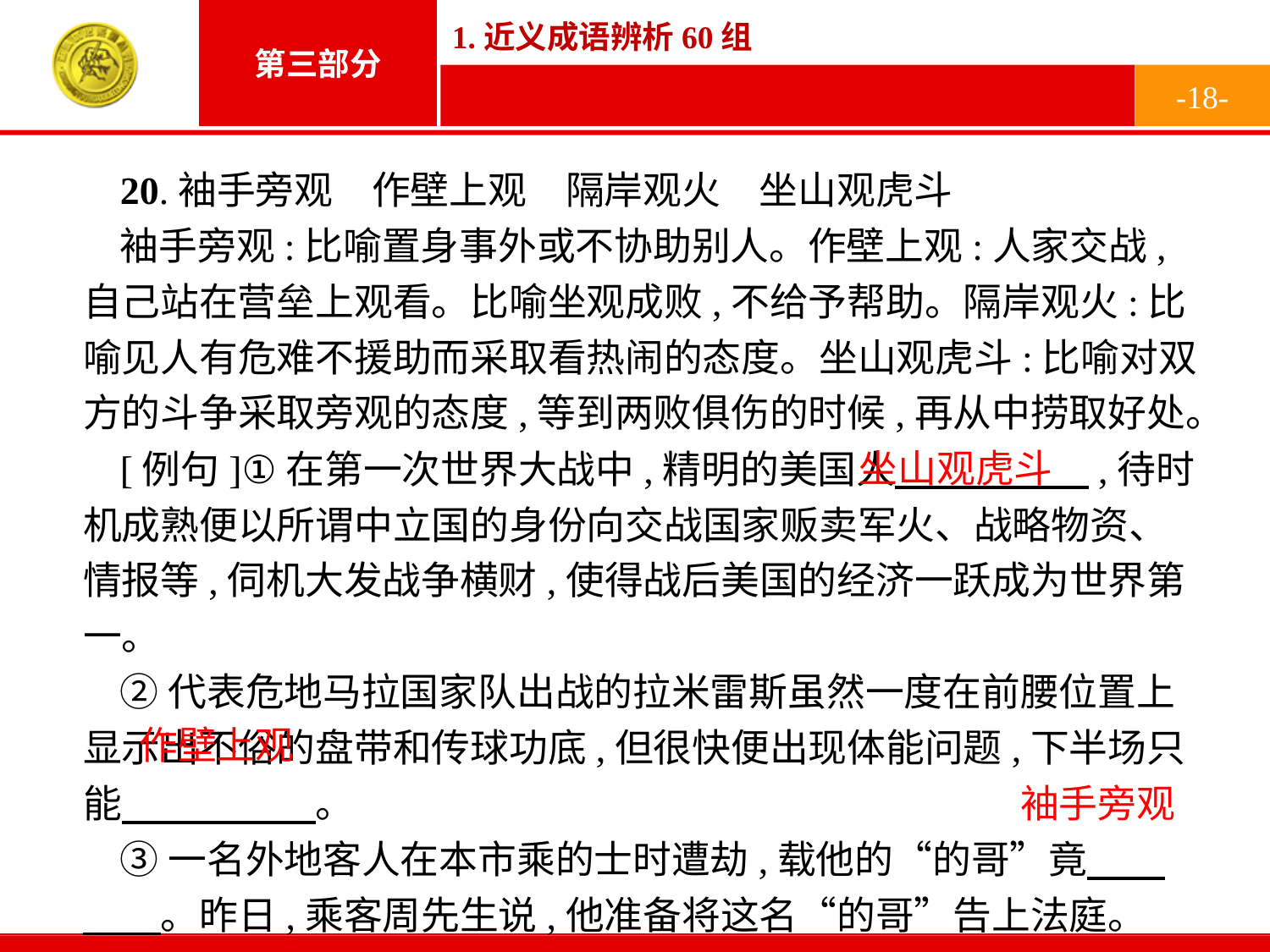

-18-
20.袖手旁观　作壁上观　隔岸观火　坐山观虎斗
袖手旁观:比喻置身事外或不协助别人。作壁上观:人家交战,自己站在营垒上观看。比喻坐观成败,不给予帮助。隔岸观火:比喻见人有危难不援助而采取看热闹的态度。坐山观虎斗:比喻对双方的斗争采取旁观的态度,等到两败俱伤的时候,再从中捞取好处。
[例句]①在第一次世界大战中,精明的美国人　　　　　,待时机成熟便以所谓中立国的身份向交战国家贩卖军火、战略物资、情报等,伺机大发战争横财,使得战后美国的经济一跃成为世界第一。
②代表危地马拉国家队出战的拉米雷斯虽然一度在前腰位置上显示出不俗的盘带和传球功底,但很快便出现体能问题,下半场只能　　　　　。
③一名外地客人在本市乘的士时遭劫,载他的“的哥”竟　　　　。昨日,乘客周先生说,他准备将这名“的哥”告上法庭。
坐山观虎斗
作壁上观
袖手旁观